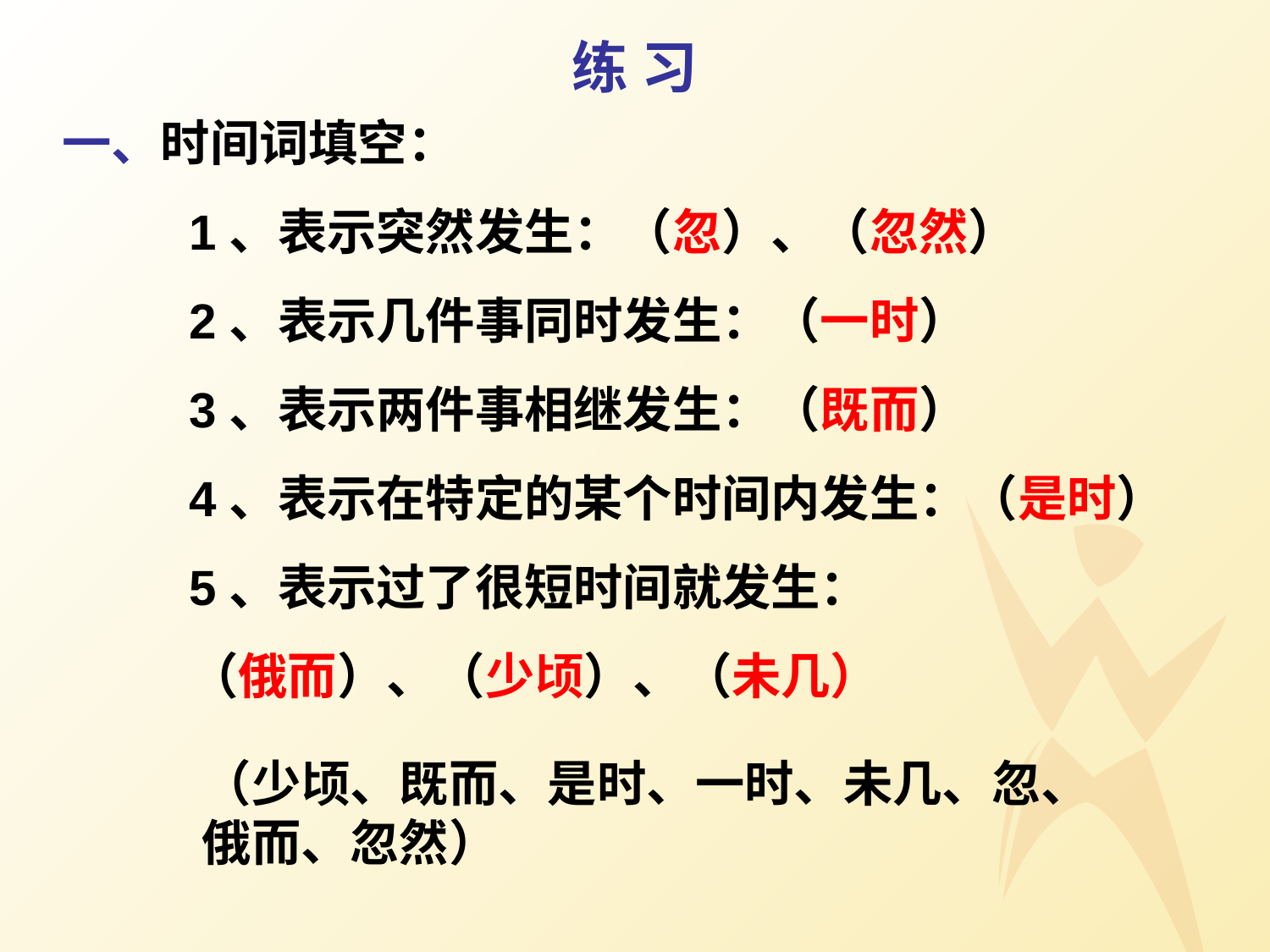

练 习
一、时间词填空：
	1、表示突然发生：（忽）、（忽然）
	2、表示几件事同时发生：（一时）
	3、表示两件事相继发生：（既而）
	4、表示在特定的某个时间内发生：（是时）
	5、表示过了很短时间就发生：
	（俄而）、（少顷）、（未几）
（少顷、既而、是时、一时、未几、忽、
俄而、忽然）